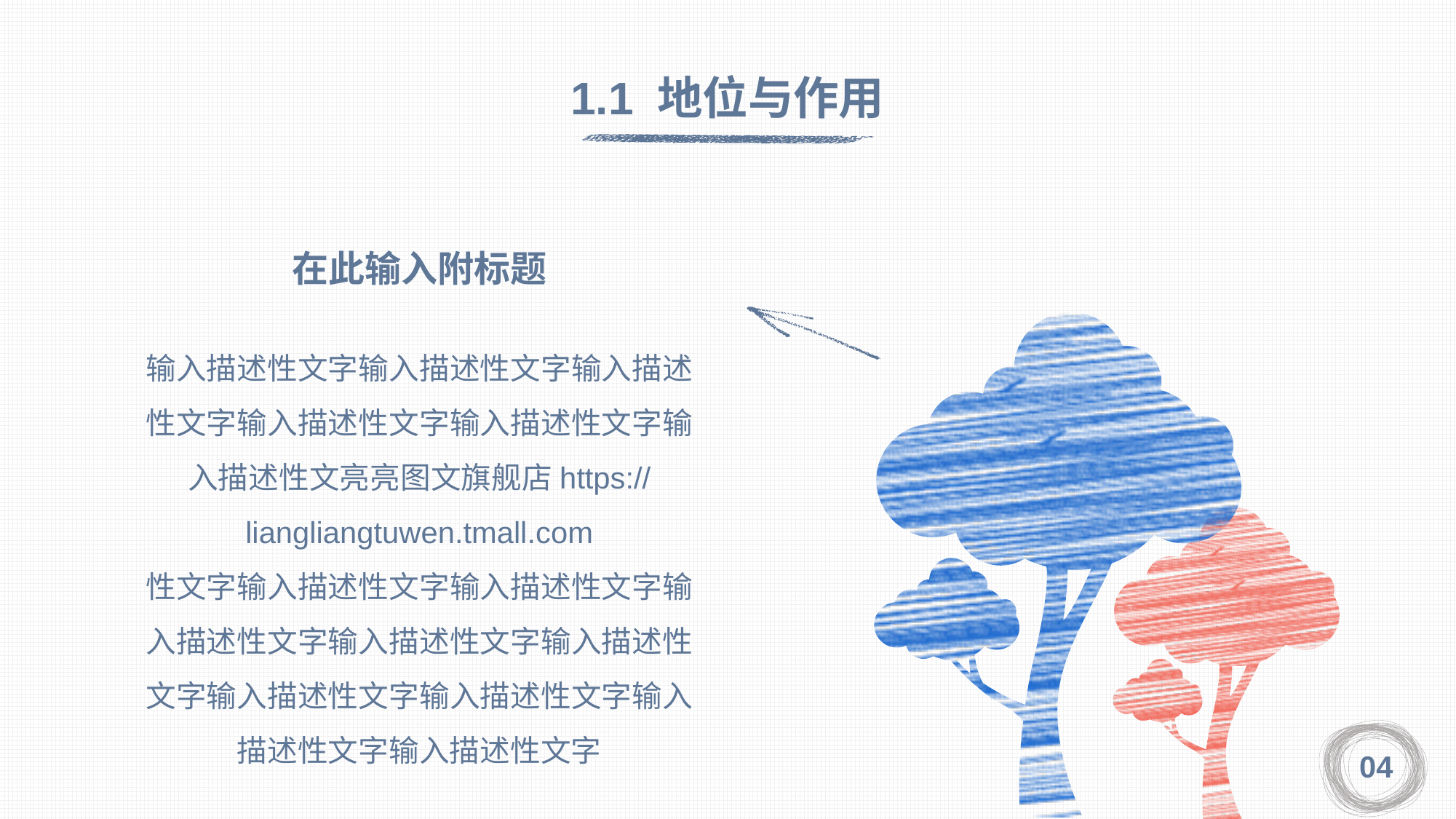

1.1 地位与作用

在此输入附标题

输入描述性文字输入描述性文字输入描述性文字输入描述性文字输入描述性文字输入描述性文亮亮图文旗舰店https://liangliangtuwen.tmall.com
性文字输入描述性文字输入描述性文字输入描述性文字输入描述性文字输入描述性文字输入描述性文字输入描述性文字输入描述性文字输入描述性文字

04